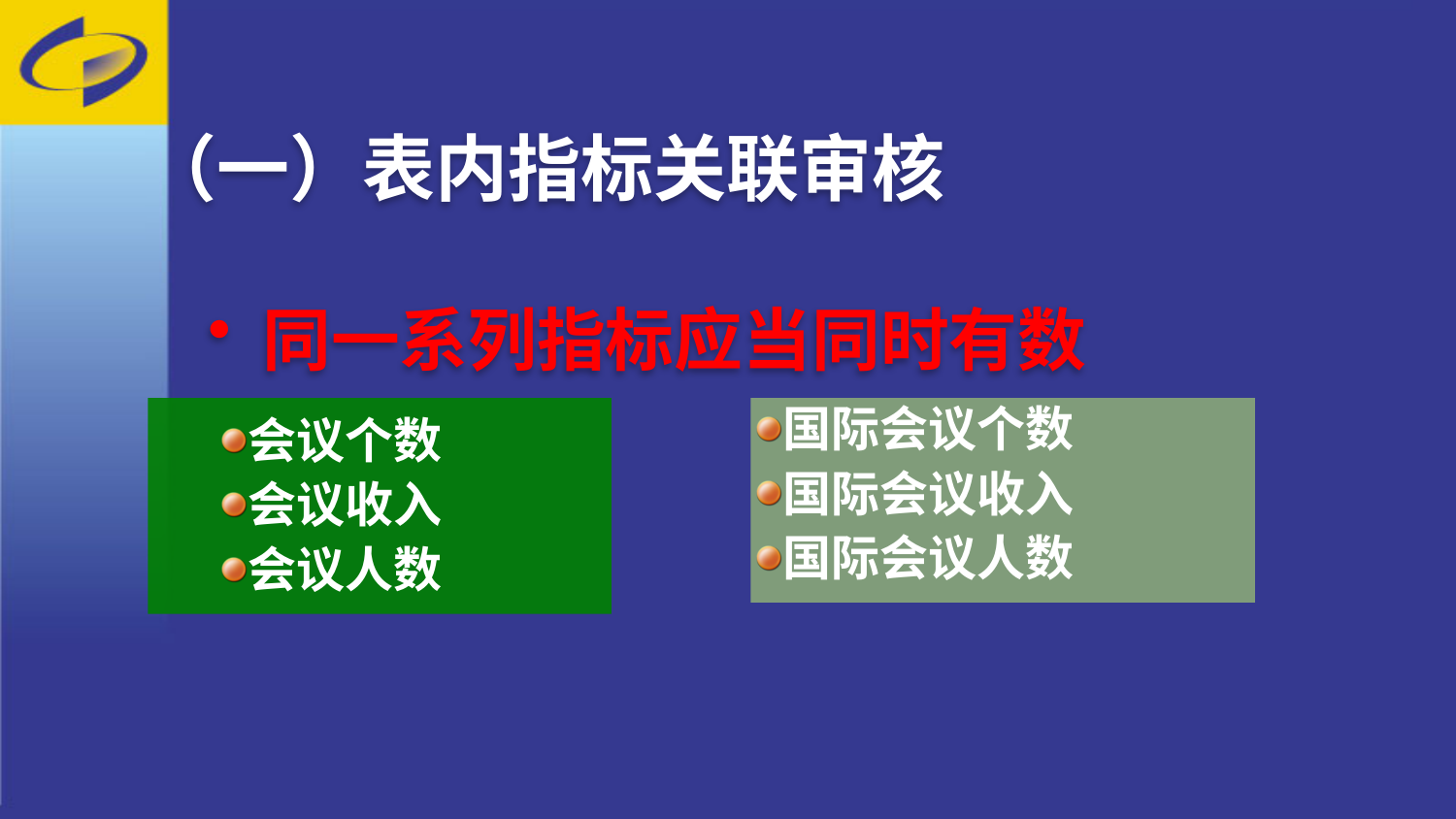

（一）表内指标关联审核

同一系列指标应当同时有数
国际会议个数
国际会议收入
国际会议人数

会议个数
会议收入
会议人数